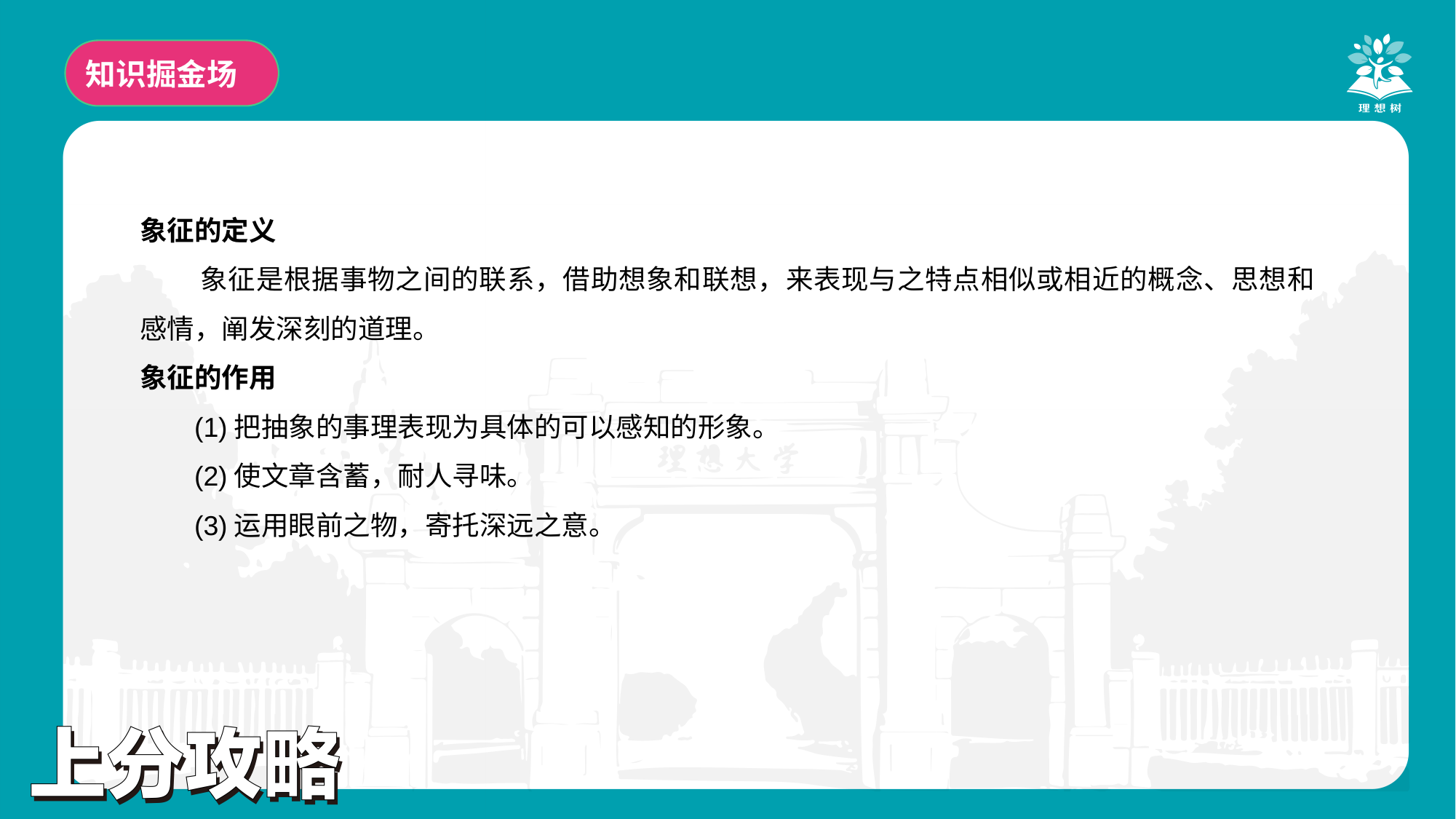

知识掘金场
象征的定义
象征是根据事物之间的联系，借助想象和联想，来表现与之特点相似或相近的概念、思想和感情，阐发深刻的道理。
象征的作用
(1)把抽象的事理表现为具体的可以感知的形象。
(2)使文章含蓄，耐人寻味。
(3)运用眼前之物，寄托深远之意。